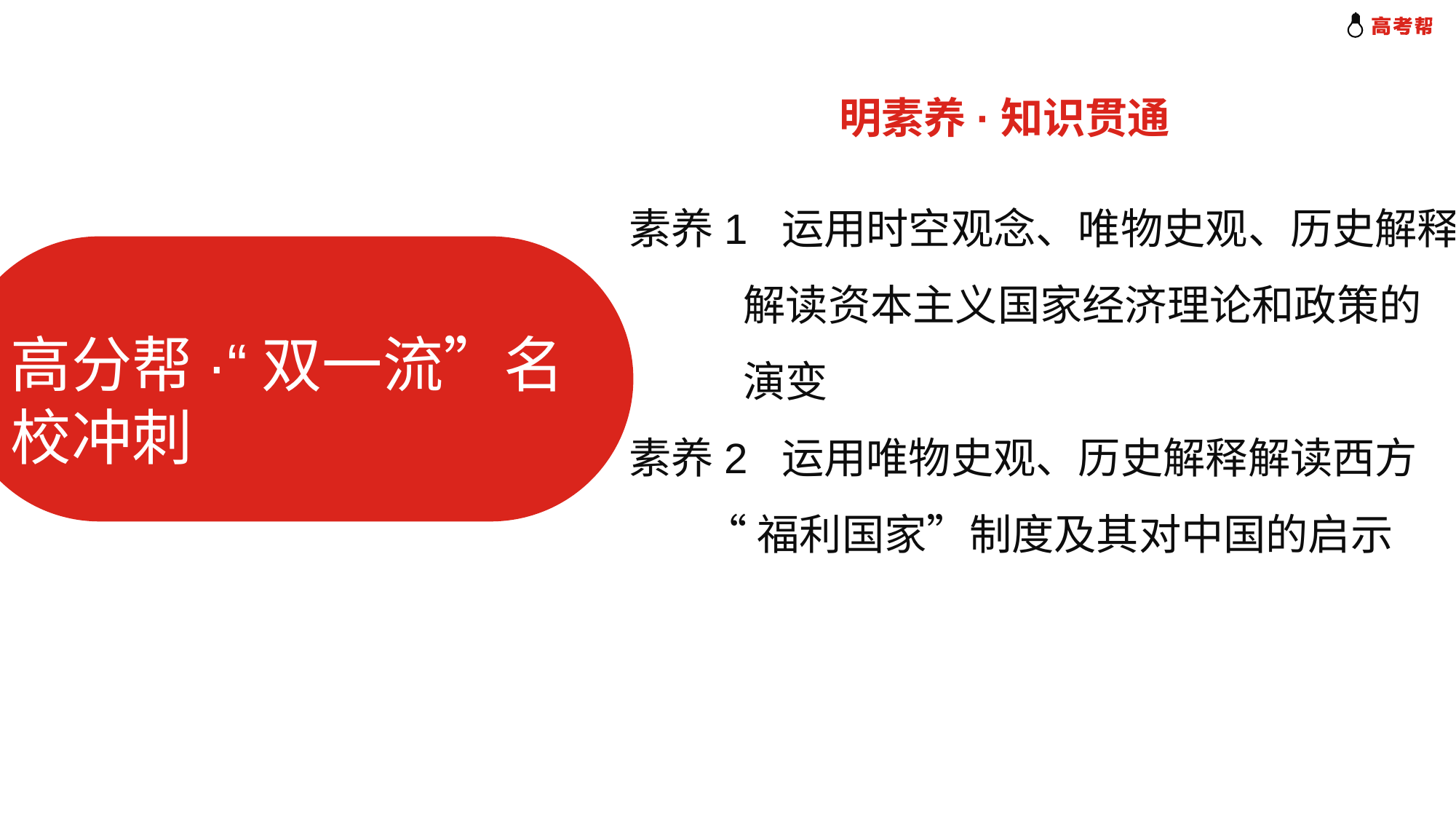

明素养·知识贯通
素养1  运用时空观念、唯物史观、历史解释
           解读资本主义国家经济理论和政策的
           演变
素养2  运用唯物史观、历史解释解读西方
        “福利国家”制度及其对中国的启示
高分帮·“双一流”名校冲刺